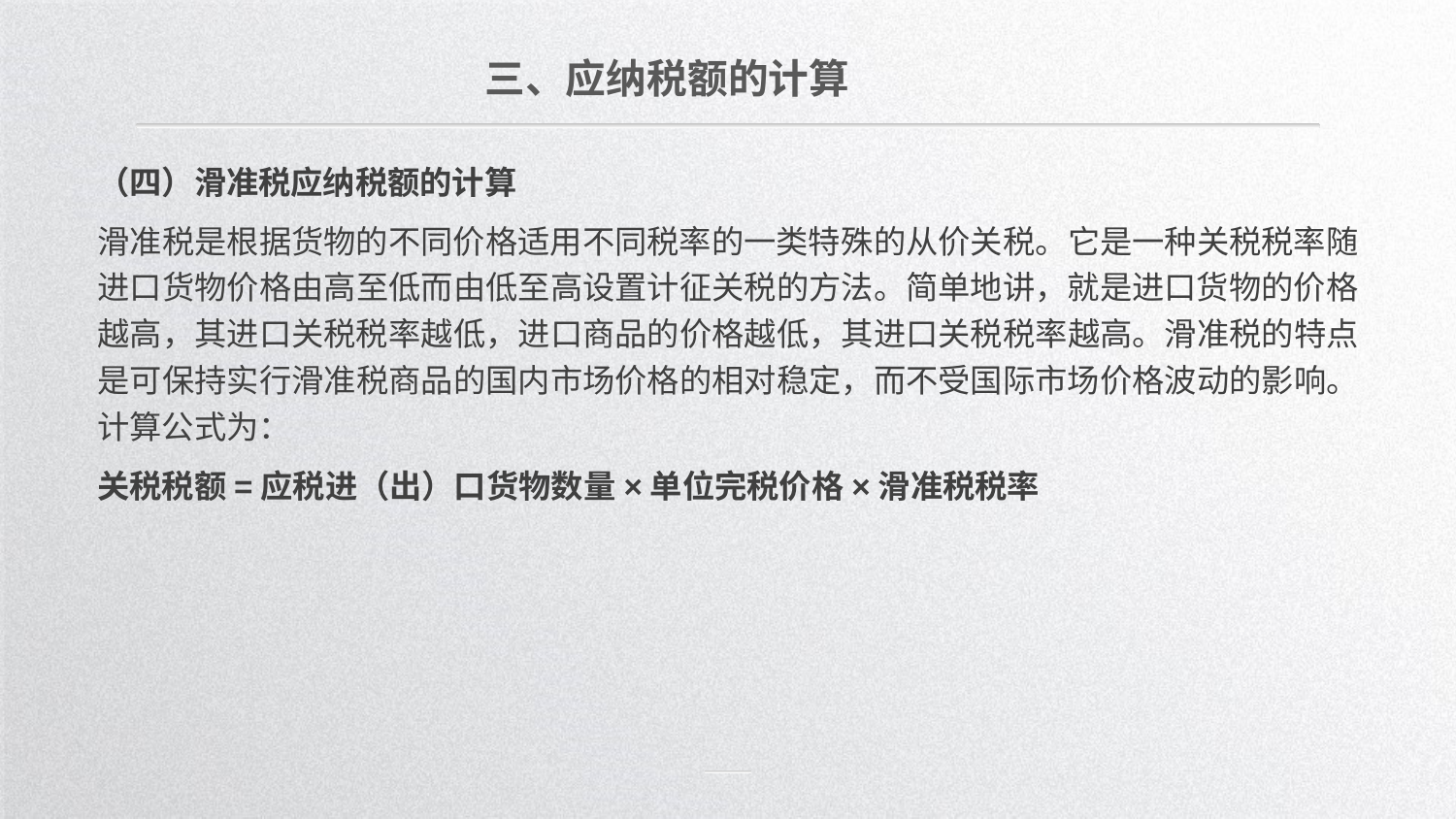

三、应纳税额的计算
（四）滑准税应纳税额的计算
滑准税是根据货物的不同价格适用不同税率的一类特殊的从价关税。它是一种关税税率随进口货物价格由高至低而由低至高设置计征关税的方法。简单地讲，就是进口货物的价格越高，其进口关税税率越低，进口商品的价格越低，其进口关税税率越高。滑准税的特点是可保持实行滑准税商品的国内市场价格的相对稳定，而不受国际市场价格波动的影响。计算公式为：
关税税额=应税进（出）口货物数量×单位完税价格×滑准税税率